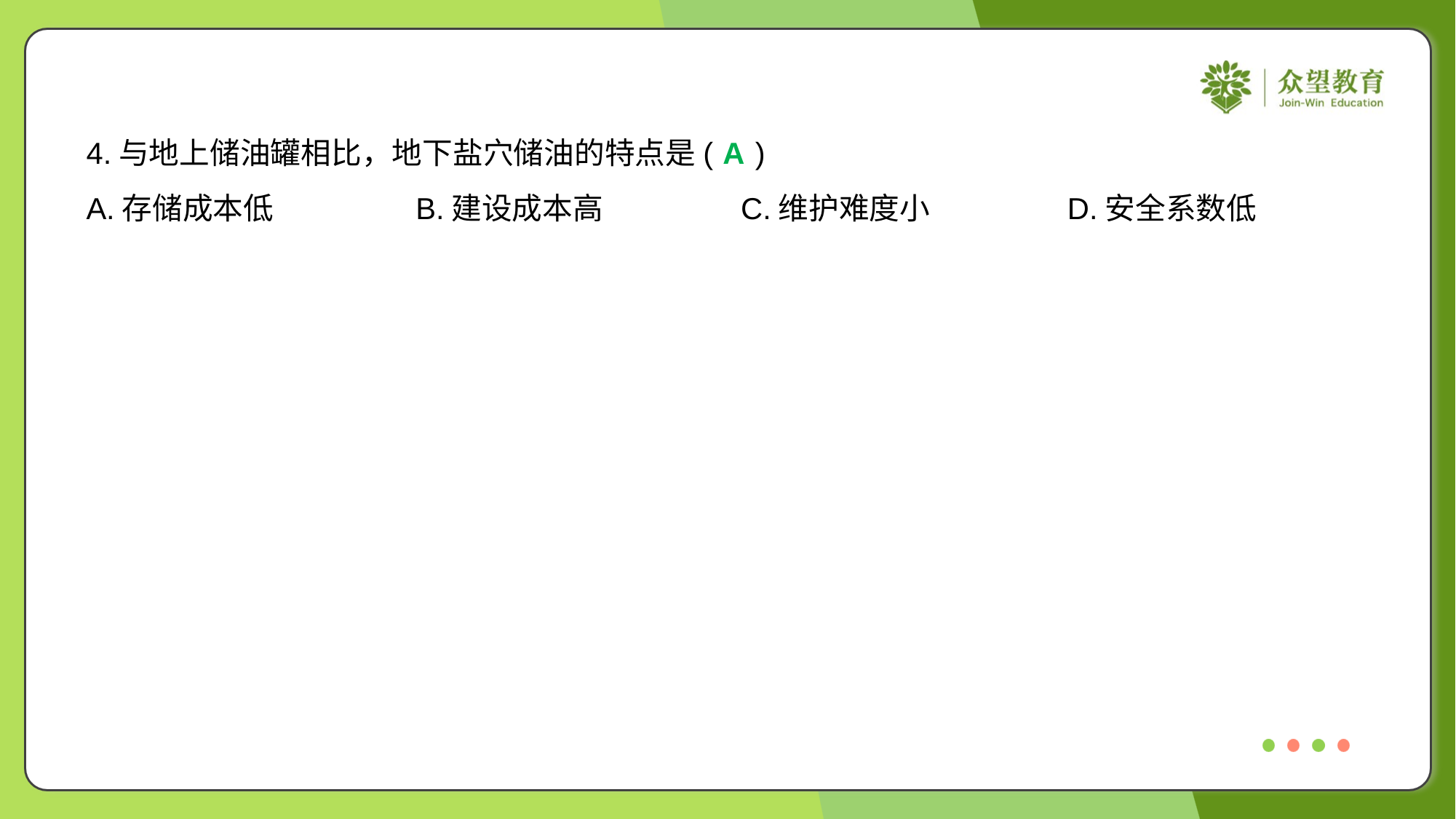

4.与地上储油罐相比，地下盐穴储油的特点是(     )
A
A.存储成本低	B.建设成本高	C.维护难度小	D.安全系数低